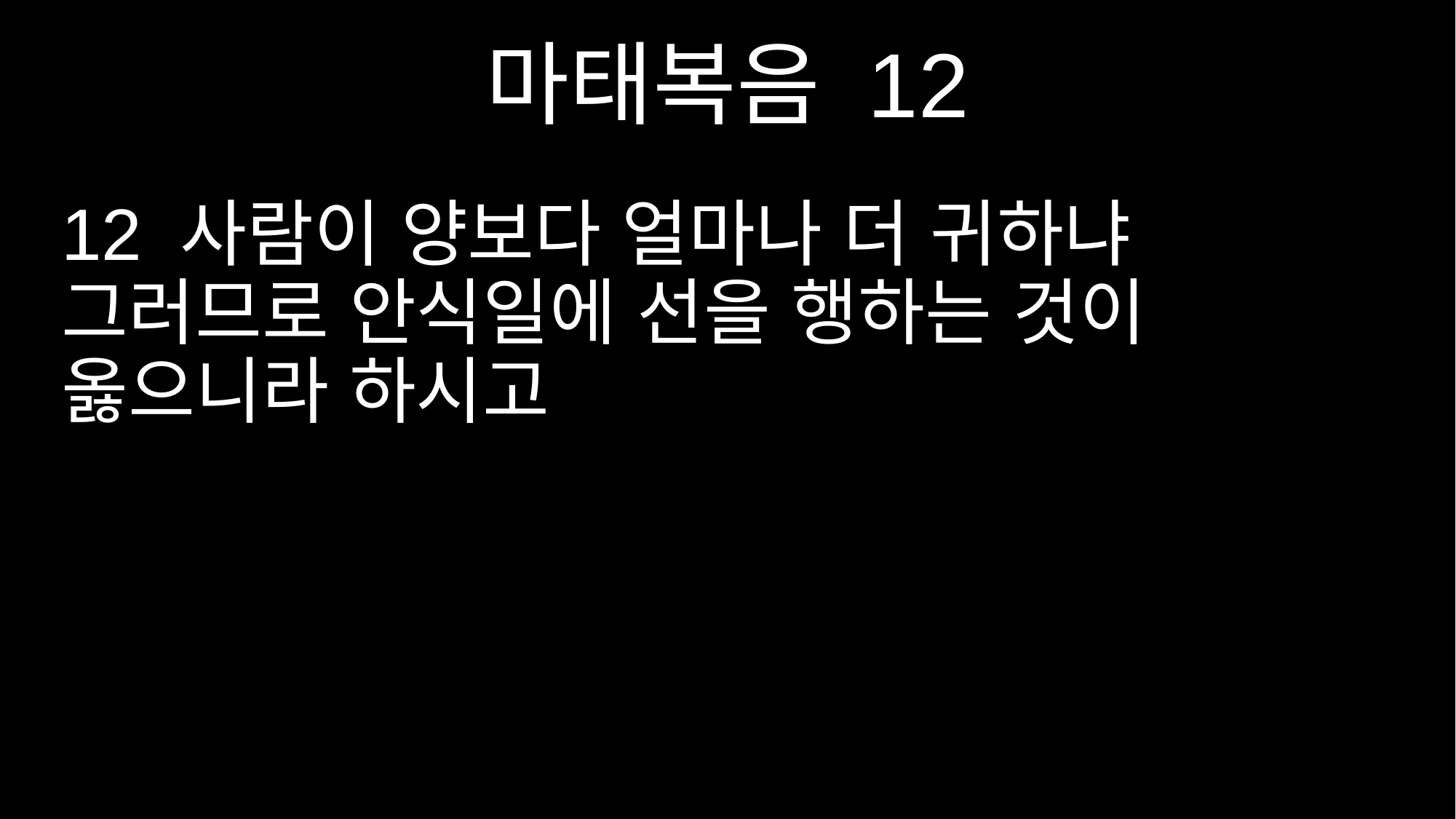

마태복음 12
12 사람이 양보다 얼마나 더 귀하냐 그러므로 안식일에 선을 행하는 것이 옳으니라 하시고